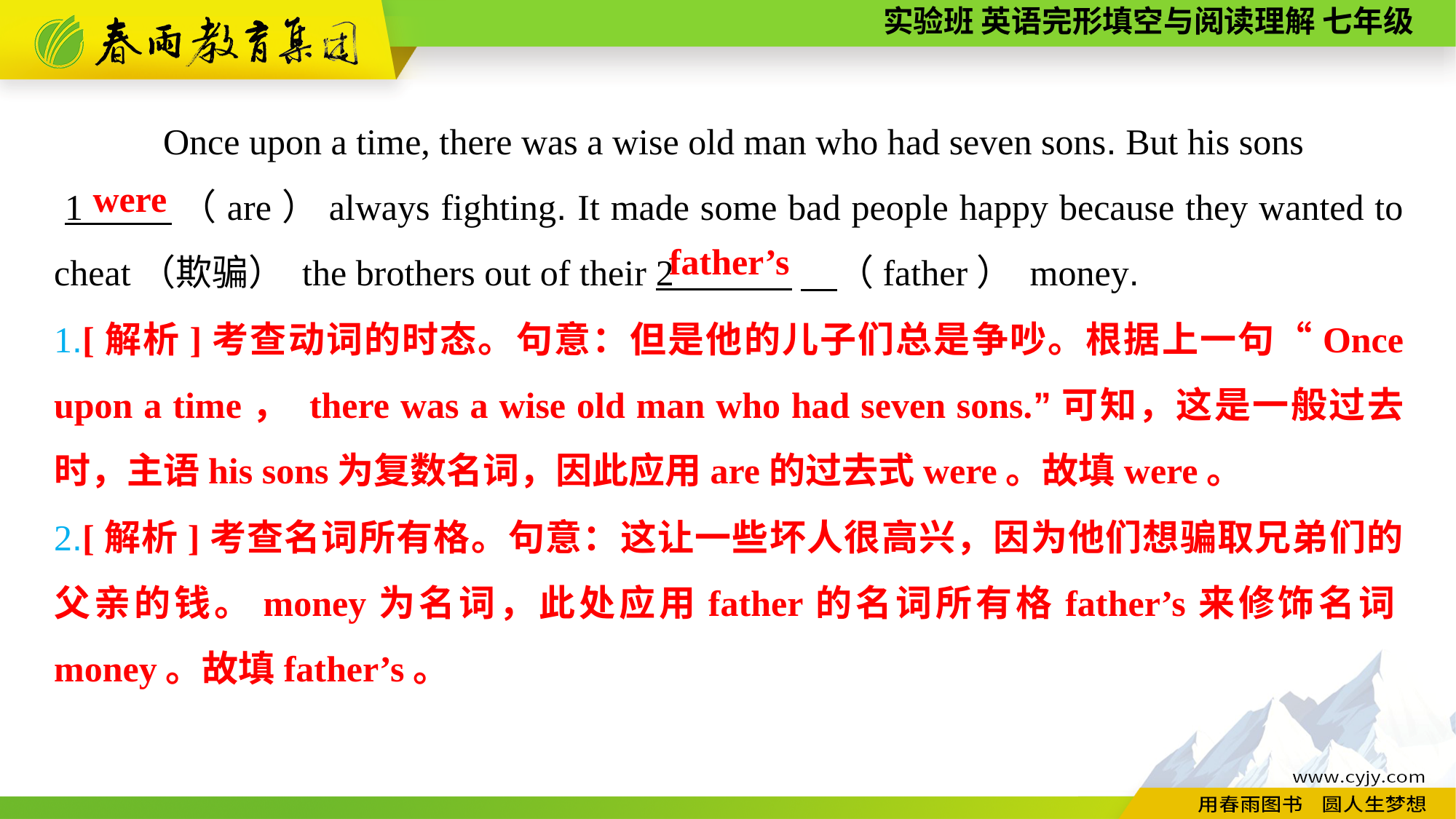

Once upon a time, there was a wise old man who had seven sons. But his sons
 1        （are）always fighting. It made some bad people happy because they wanted to cheat（欺骗） the brothers out of their 2             　（father） money.
were
father’s
1.[解析]考查动词的时态。句意：但是他的儿子们总是争吵。根据上一句“Once upon a time， there was a wise old man who had seven sons.”可知，这是一般过去时，主语his sons为复数名词，因此应用are的过去式were。故填were。
2.[解析]考查名词所有格。句意：这让一些坏人很高兴，因为他们想骗取兄弟们的父亲的钱。money为名词，此处应用father的名词所有格father’s来修饰名词money。故填father’s。